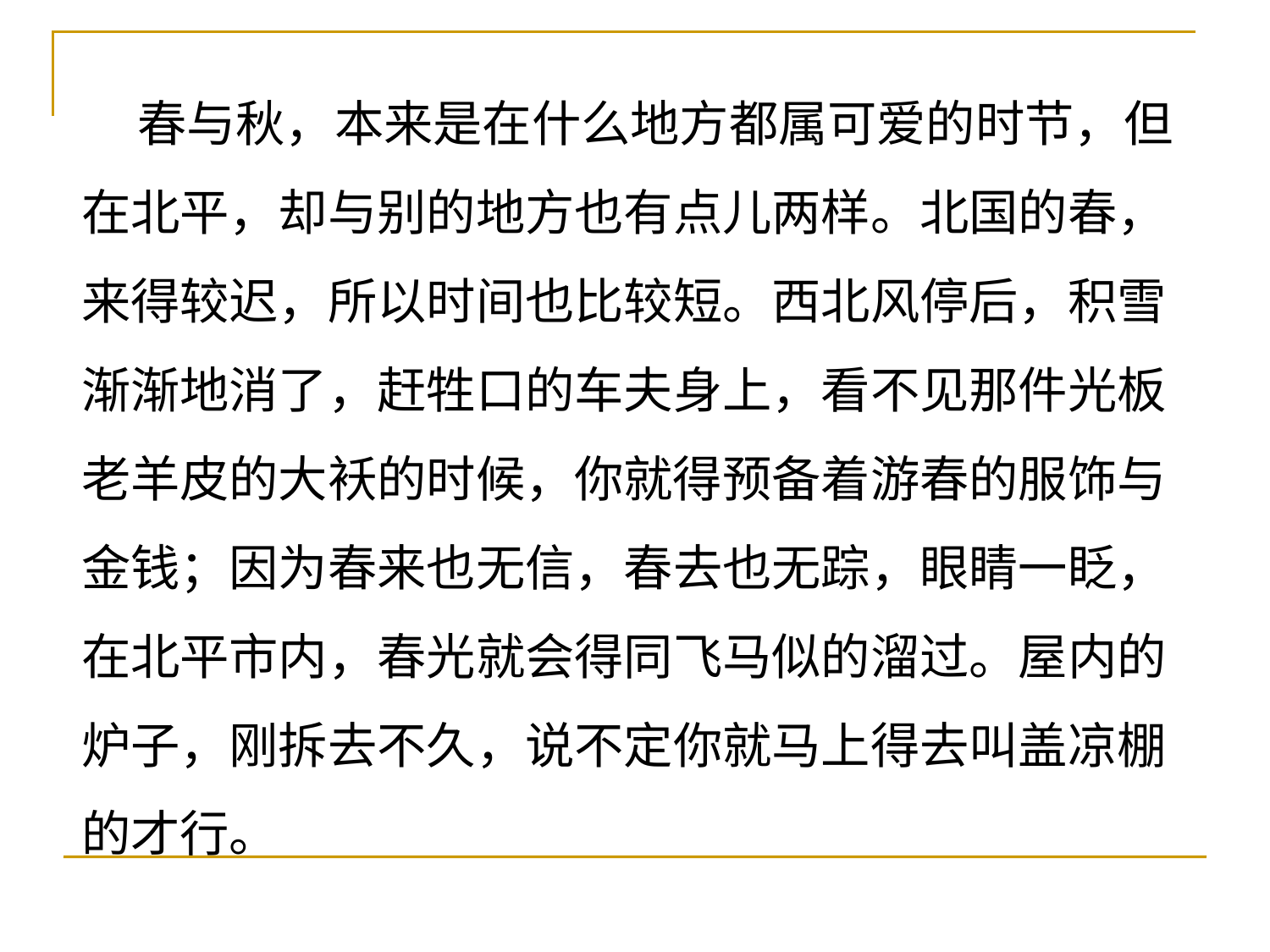

春与秋，本来是在什么地方都属可爱的时节，但在北平，却与别的地方也有点儿两样。北国的春，来得较迟，所以时间也比较短。西北风停后，积雪渐渐地消了，赶牲口的车夫身上，看不见那件光板老羊皮的大袄的时候，你就得预备着游春的服饰与金钱；因为春来也无信，春去也无踪，眼睛一眨，在北平市内，春光就会得同飞马似的溜过。屋内的炉子，刚拆去不久，说不定你就马上得去叫盖凉棚的才行。